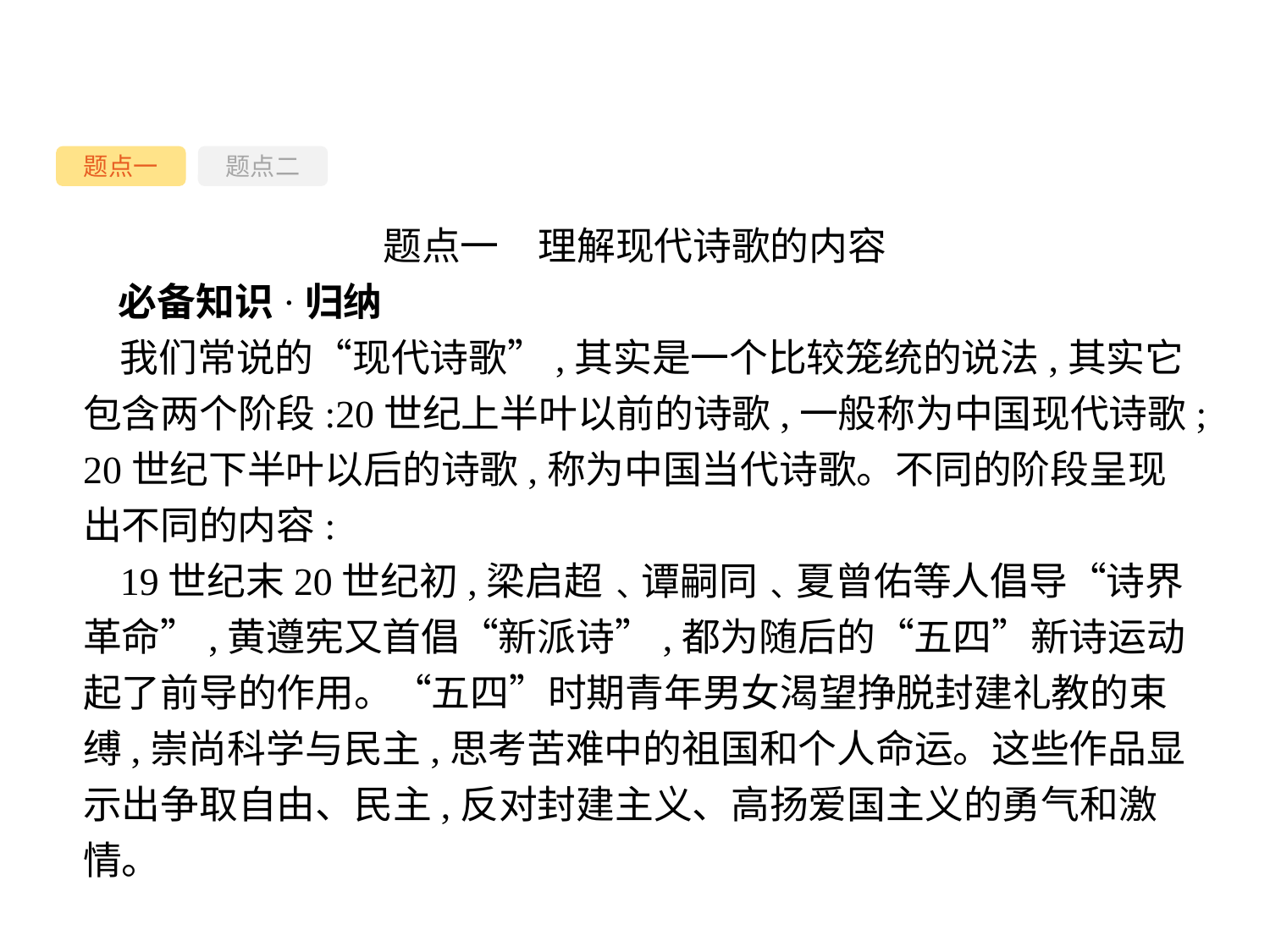

题点一
题点二
题点一　理解现代诗歌的内容
必备知识·归纳
我们常说的“现代诗歌”,其实是一个比较笼统的说法,其实它包含两个阶段:20世纪上半叶以前的诗歌,一般称为中国现代诗歌;20世纪下半叶以后的诗歌,称为中国当代诗歌。不同的阶段呈现出不同的内容:
19世纪末20世纪初,梁启超﹑谭嗣同﹑夏曾佑等人倡导“诗界革命”,黄遵宪又首倡“新派诗”,都为随后的“五四”新诗运动起了前导的作用。“五四”时期青年男女渴望挣脱封建礼教的束缚,崇尚科学与民主,思考苦难中的祖国和个人命运。这些作品显示出争取自由、民主,反对封建主义、高扬爱国主义的勇气和激情。
-18-